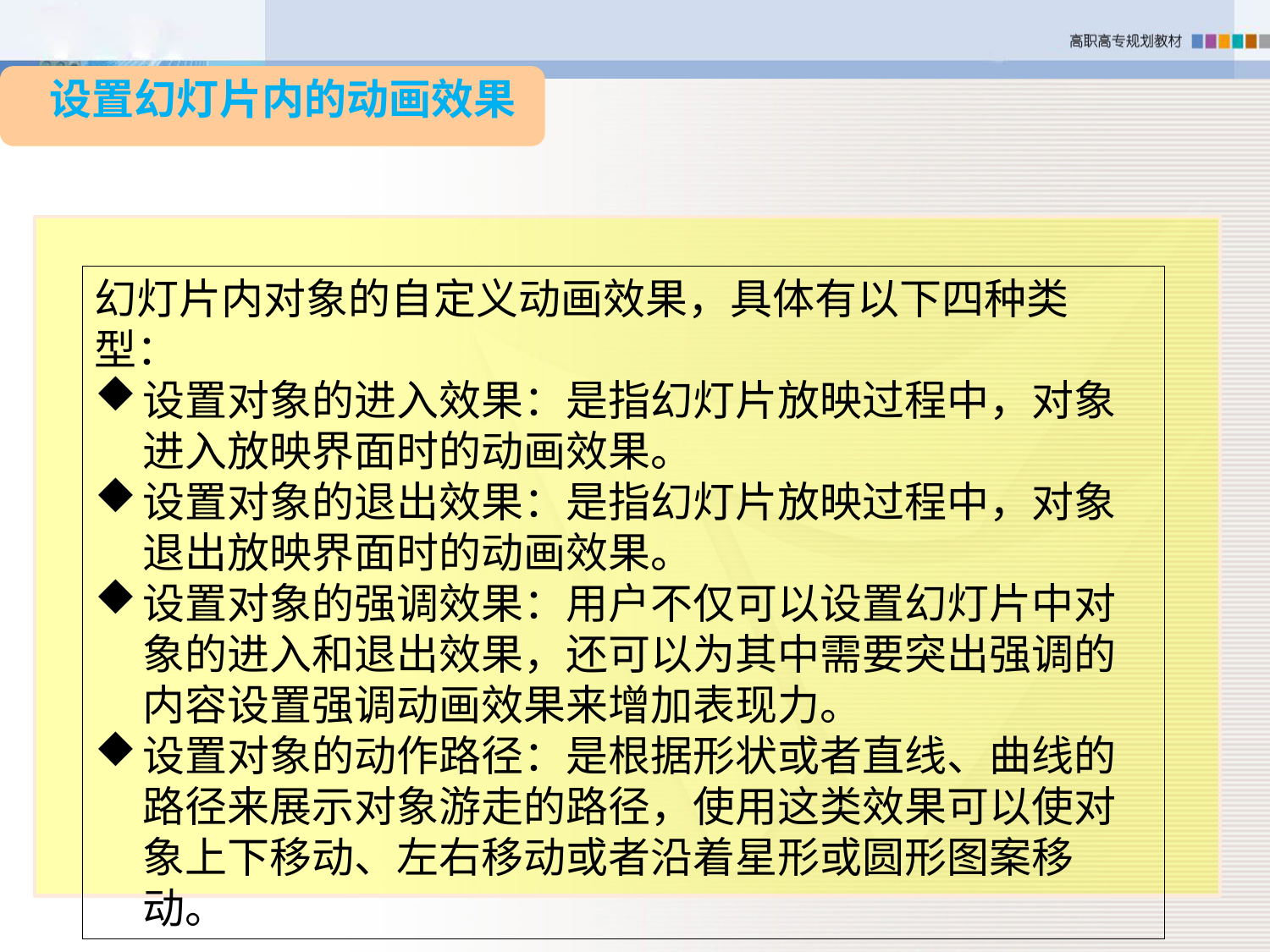

设置幻灯片内的动画效果

幻灯片内对象的自定义动画效果，具体有以下四种类型：
设置对象的进入效果：是指幻灯片放映过程中，对象进入放映界面时的动画效果。
设置对象的退出效果：是指幻灯片放映过程中，对象退出放映界面时的动画效果。
设置对象的强调效果：用户不仅可以设置幻灯片中对象的进入和退出效果，还可以为其中需要突出强调的内容设置强调动画效果来增加表现力。
设置对象的动作路径：是根据形状或者直线、曲线的路径来展示对象游走的路径，使用这类效果可以使对象上下移动、左右移动或者沿着星形或圆形图案移动。